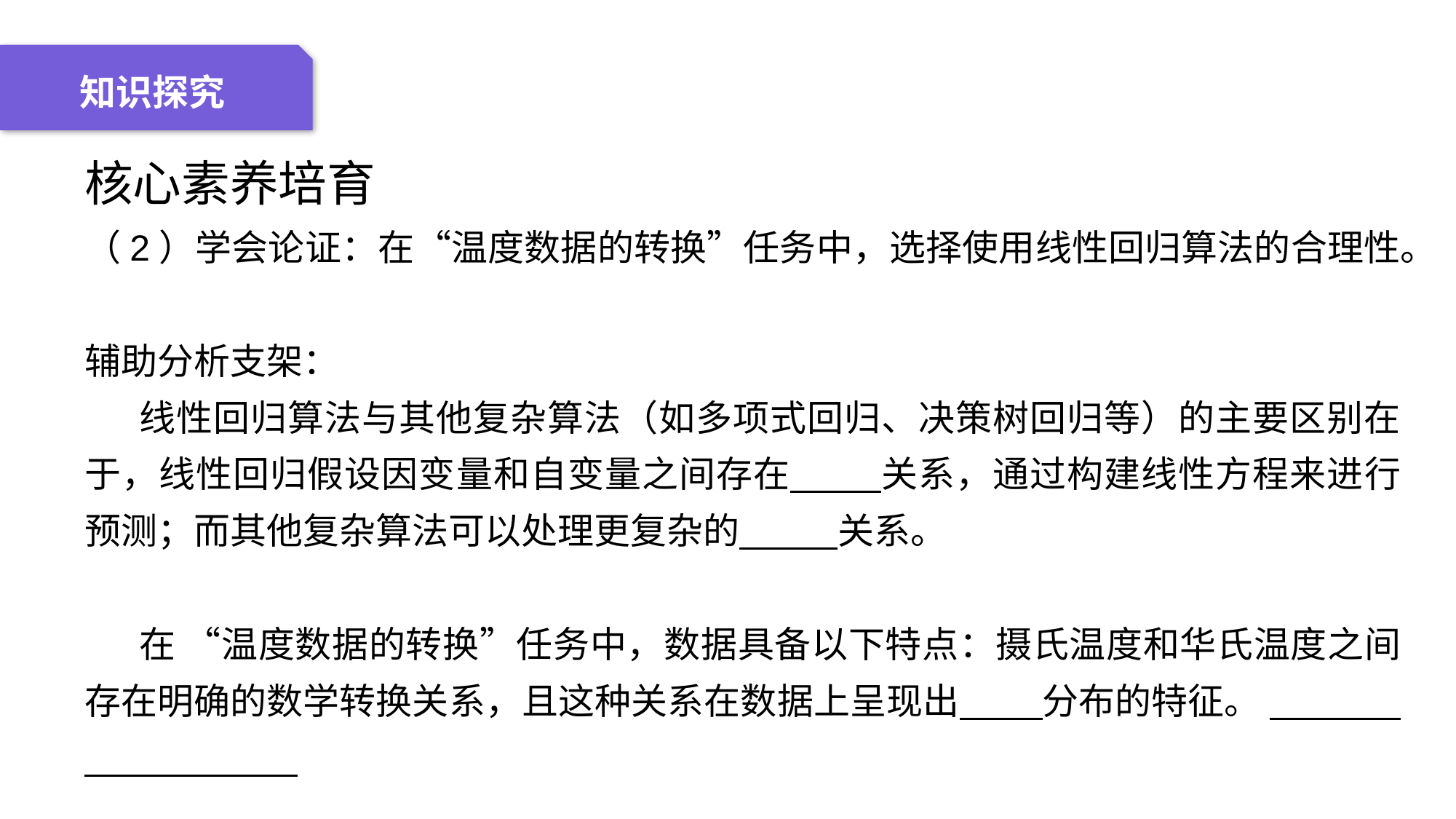

04 名词解释
01 准备过程
02 整体结构
03 重点说明
知识探究
核心素养培育
（2）学会论证：在“温度数据的转换”任务中，选择使用线性回归算法的合理性。

辅助分析支架：
线性回归算法与其他复杂算法（如多项式回归、决策树回归等）的主要区别在于，线性回归假设因变量和自变量之间存在          关系，通过构建线性方程来进行预测；而其他复杂算法可以处理更复杂的            关系。

在 “温度数据的转换”任务中，数据具备以下特点：摄氏温度和华氏温度之间存在明确的数学转换关系，且这种关系在数据上呈现出          分布的特征。